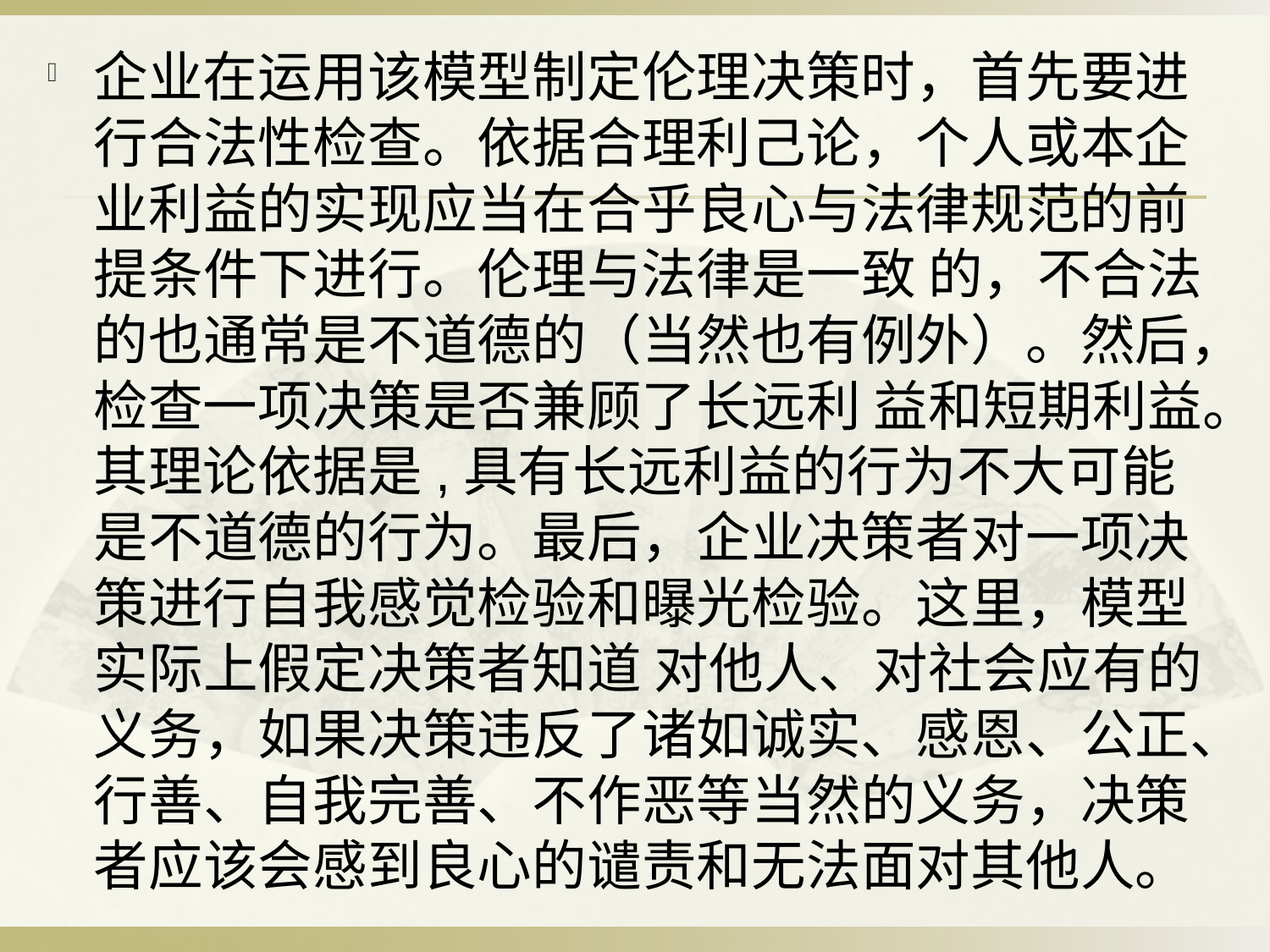

企业在运用该模型制定伦理决策时，首先要进行合法性检查。依据合理利己论，个人或本企业利益的实现应当在合乎良心与法律规范的前提条件下进行。伦理与法律是一致 的，不合法的也通常是不道德的（当然也有例外）。然后，检查一项决策是否兼顾了长远利 益和短期利益。其理论依据是,具有长远利益的行为不大可能是不道德的行为。最后，企业决策者对一项决策进行自我感觉检验和曝光检验。这里，模型实际上假定决策者知道 对他人、对社会应有的义务，如果决策违反了诸如诚实、感恩、公正、行善、自我完善、不作恶等当然的义务，决策者应该会感到良心的谴责和无法面对其他人。
#